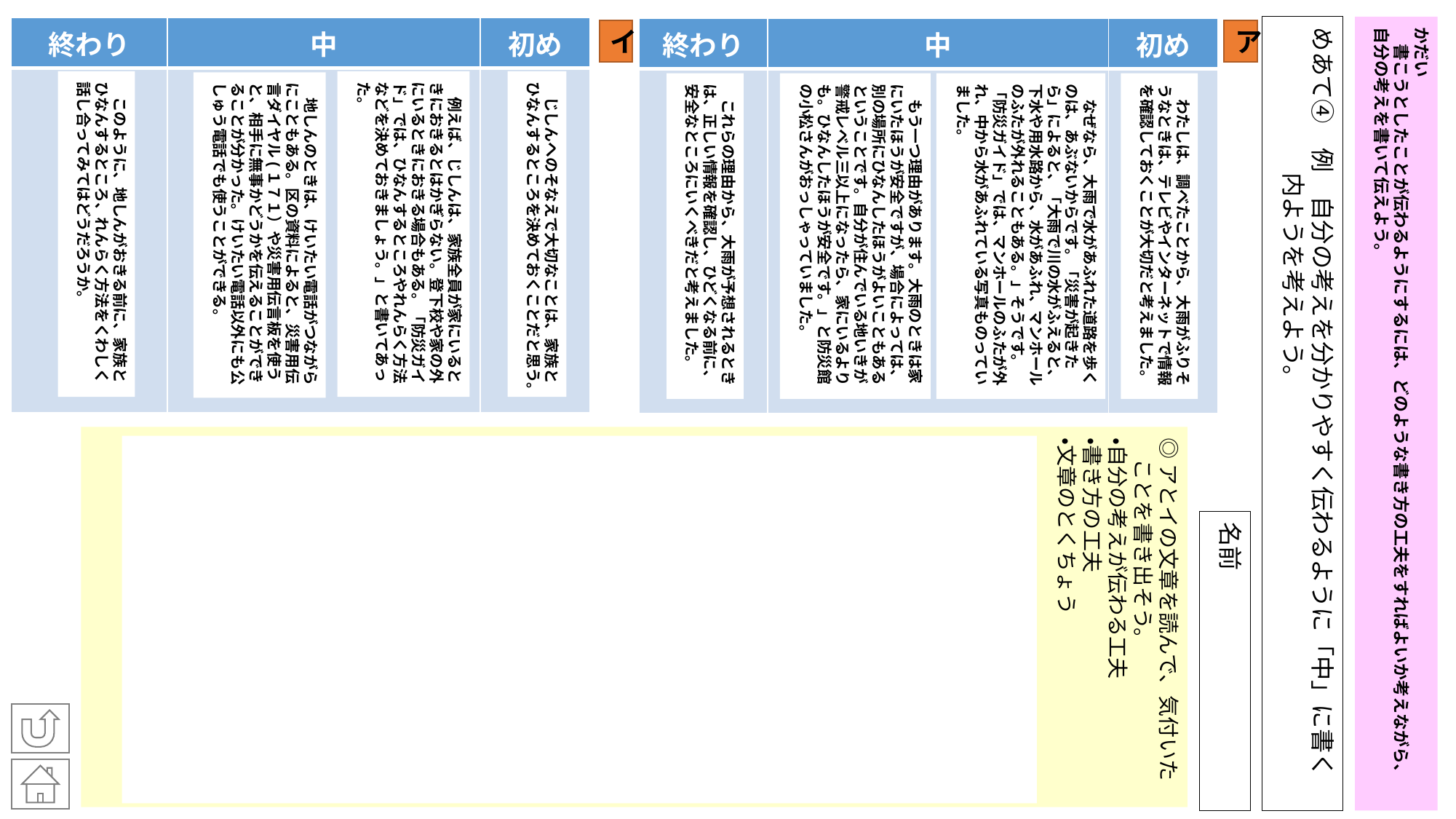

めあて④　例　自分の考えを分かりやすく伝わるように「中」に書く
　　　　　　内ようを考えよう。
かだい
　書こうとしたことが伝わるようにするには、どのような書き方の工夫をすればよいか考えながら、
自分の考えを書いて伝えよう。
| 終わり | 中 | 初め |
| --- | --- | --- |
|  |  |  |
| 終わり | 中 | 初め |
| --- | --- | --- |
|  |  |  |
イ
ア
　このように、地しんがおきる前に、家族とひなんするところ、れんらく方法をくわしく話し合ってみてはどうだろうか。
　例えば、じしんは、家族全員が家にいるときにおきるとはかぎらない。登下校や家の外にいるときにおきる場合もある。「防災ガイド」では、ひなんするところやれんらく方法などを決めておきましょう。」と書いてあった。
　じしんへのそなえで大切なことは、家族とひなんするところを決めておくことだと思う。
　地しんのときは、けいたい電話がつながらにこともある。区の資料によると、災害用伝言ダイヤル(１７１）や災害用伝言板を使うと、相手に無事かどうかを伝えることができることが分かった。けいたい電話以外にも公しゅう電話でも使うことができる。
　これらの理由から、大雨が予想されるときは、正しい情報を確認し、ひどくなる前に、安全なところにいくべきだと考えました。
　もう一つ理由があります。大雨のときは家にいたほうが安全ですが、場合によっては、別の場所にひなんしたほうがよいこともあるということです。自分が住んでいる地いきが警戒レベル三以上になったら、家にいるよりも。ひなんしたほうが安全です。」と防災館の小松さんがおっしゃっていました。
　なぜなら、大雨で水があふれた道路を歩くのは、あぶないからです。「災害が起きたら」によると、「大雨で川の水がふえると、下水や用水路から、水があふれ、マンホールのふたが外れることもある。」そうです。「防災ガイド」では、マンホールのふたが外れ、中から水があふれている写真ものっていました。
　わたしは、調べたことから、大雨がふりそうなときは、テレビやインターネットで情報を確認しておくことが大切だと考えました。

◎アとイの文章を読んで、気付いた
　ことを書き出そう。
・自分の考えが伝わる工夫
・書き方の工夫
・文章のとくちょう

名前